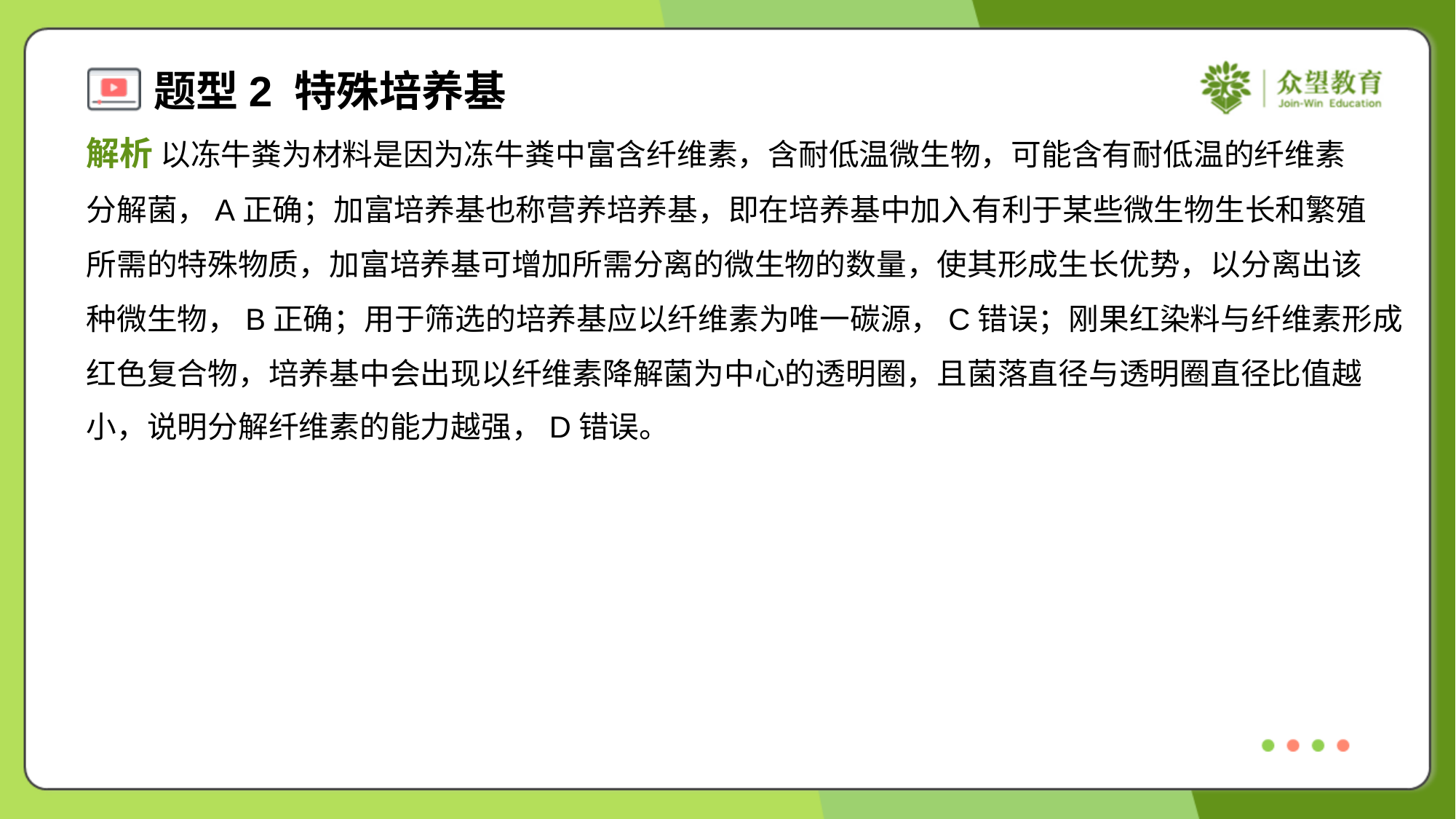

解析 以冻牛粪为材料是因为冻牛粪中富含纤维素，含耐低温微生物，可能含有耐低温的纤维素
分解菌，A正确；加富培养基也称营养培养基，即在培养基中加入有利于某些微生物生长和繁殖
所需的特殊物质，加富培养基可增加所需分离的微生物的数量，使其形成生长优势，以分离出该
种微生物，B正确；用于筛选的培养基应以纤维素为唯一碳源，C错误；刚果红染料与纤维素形成
红色复合物，培养基中会出现以纤维素降解菌为中心的透明圈，且菌落直径与透明圈直径比值越
小，说明分解纤维素的能力越强，D错误。